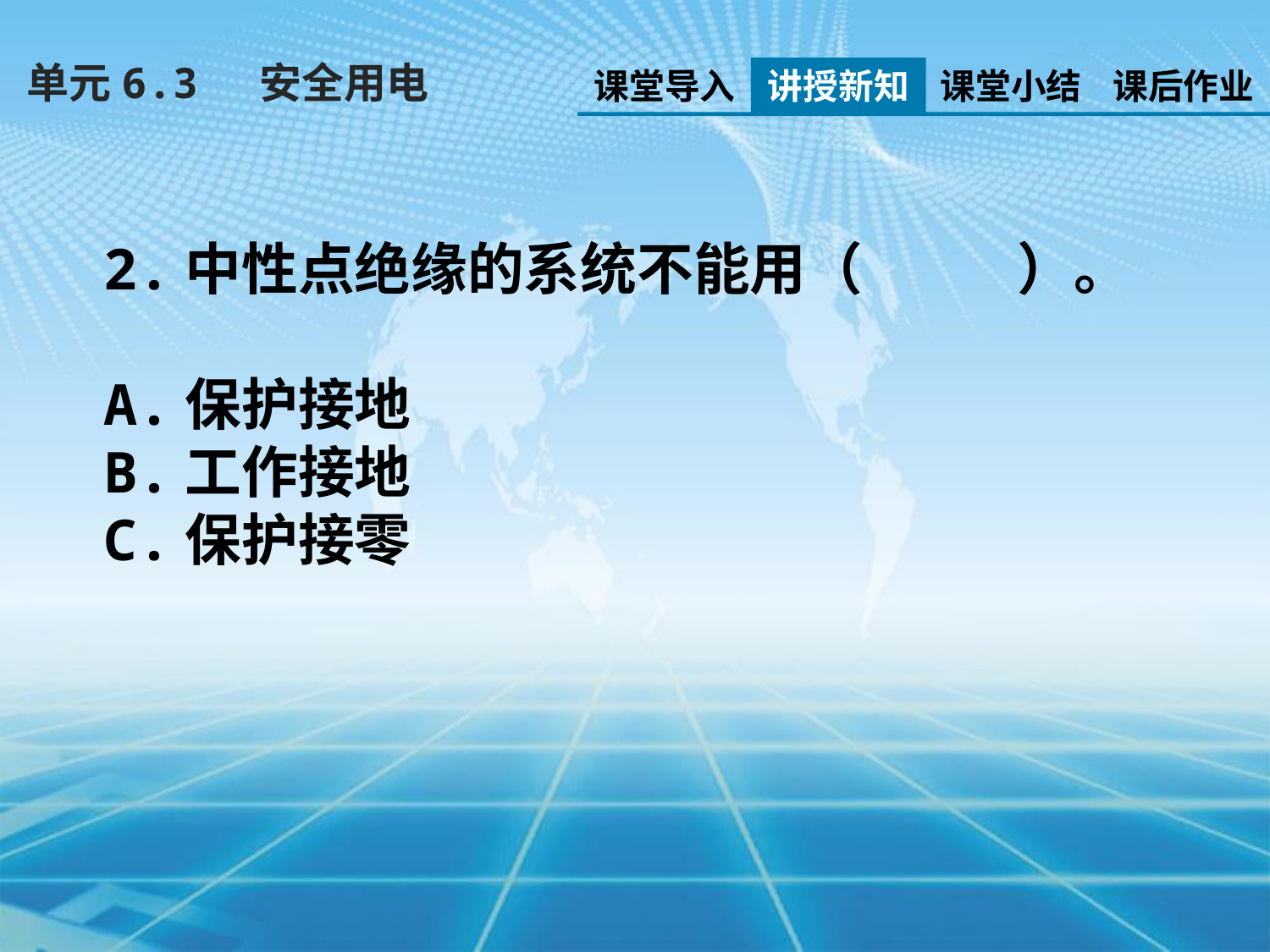

单元6.3　 安全用电
课堂导入
讲授新知
课堂小结
课后作业
2.中性点绝缘的系统不能用（            ）。

A.保护接地
B.工作接地
C.保护接零